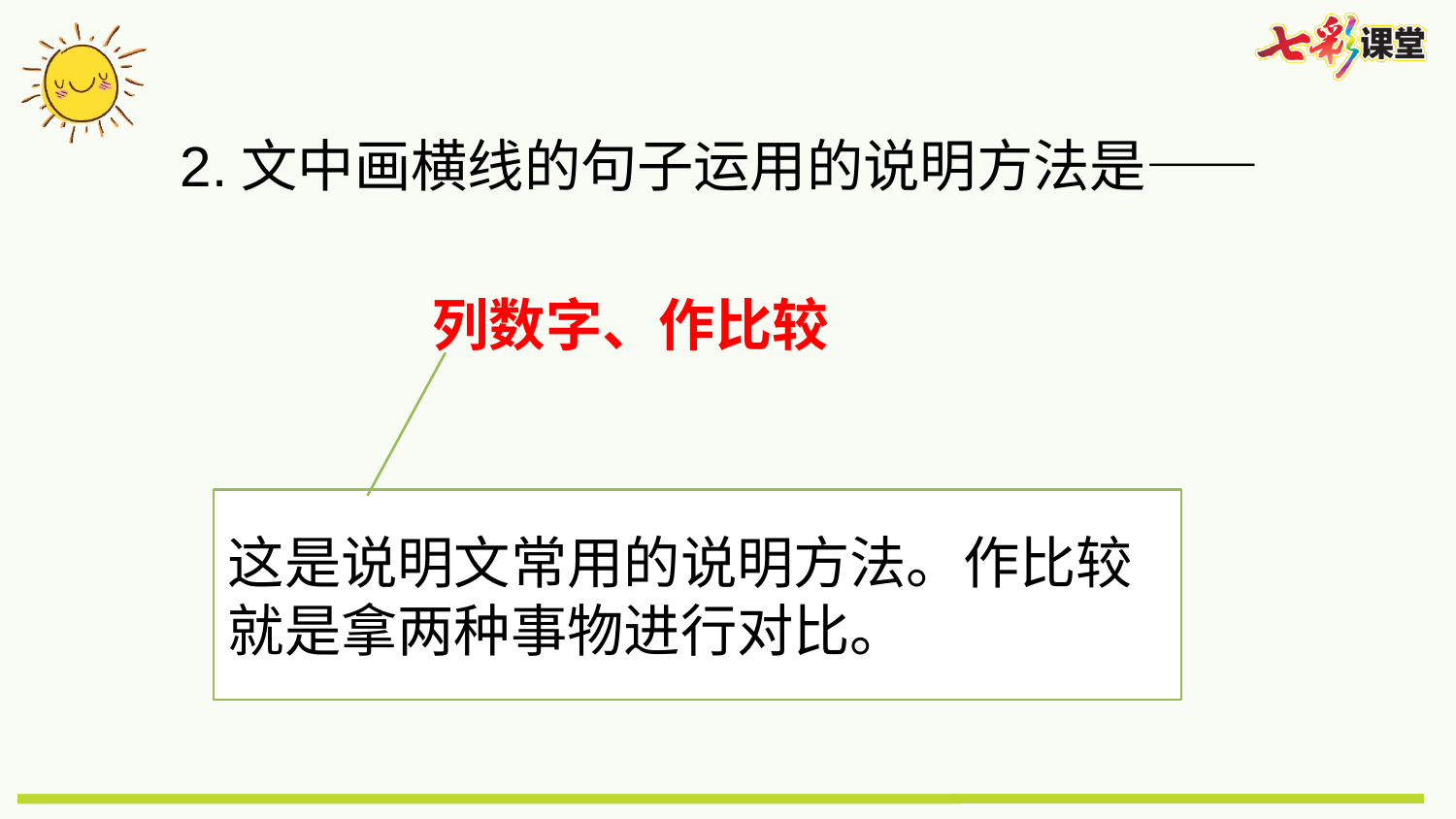

2.文中画横线的句子运用的说明方法是——
列数字、作比较
这是说明文常用的说明方法。作比较就是拿两种事物进行对比。